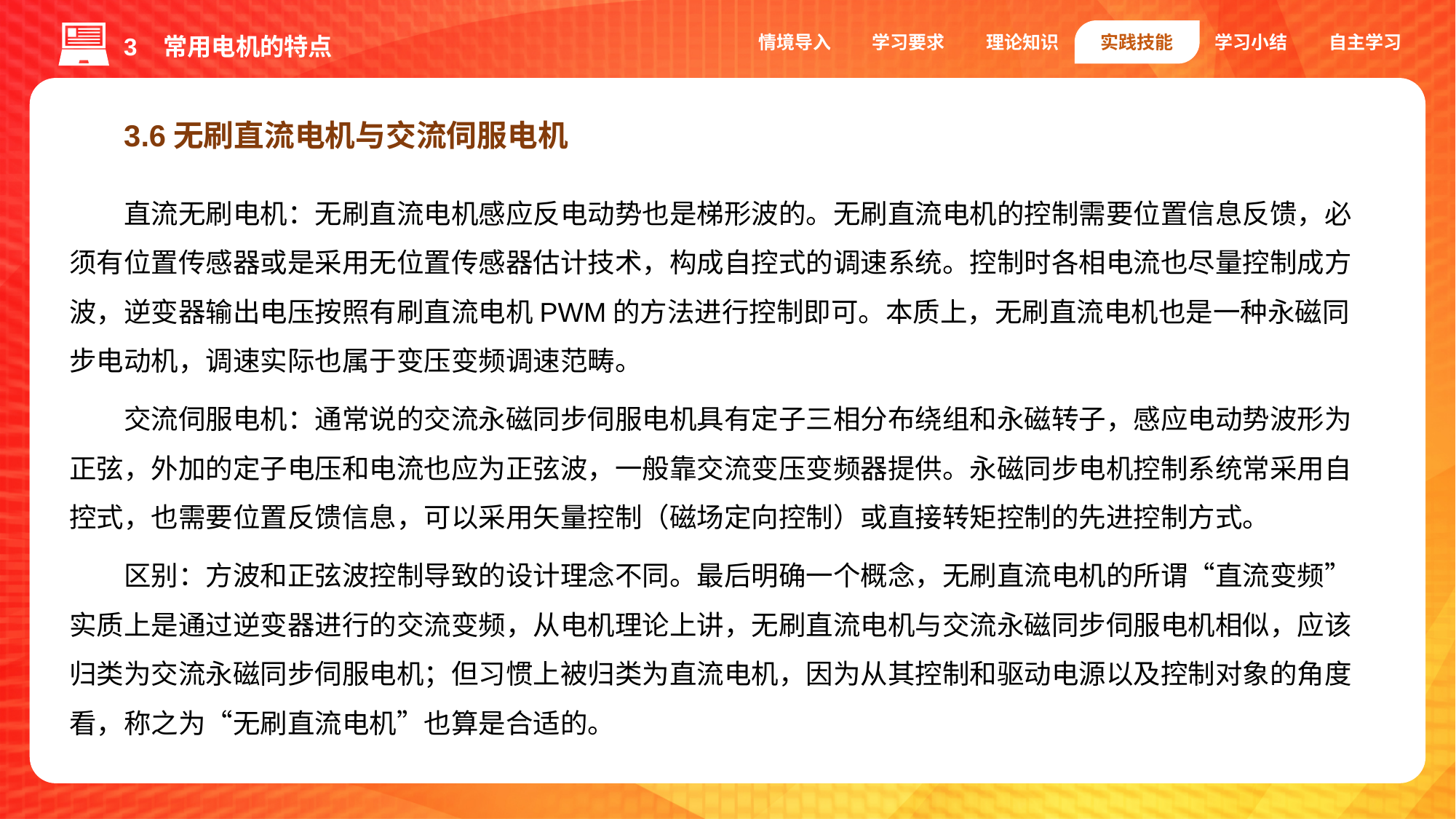

情境导入
学习要求
理论知识
实践技能
学习小结
自主学习

3   常用电机的特点
3.6无刷直流电机与交流伺服电机
直流无刷电机：无刷直流电机感应反电动势也是梯形波的。无刷直流电机的控制需要位置信息反馈，必须有位置传感器或是采用无位置传感器估计技术，构成自控式的调速系统。控制时各相电流也尽量控制成方波，逆变器输出电压按照有刷直流电机PWM的方法进行控制即可。本质上，无刷直流电机也是一种永磁同步电动机，调速实际也属于变压变频调速范畴。
交流伺服电机：通常说的交流永磁同步伺服电机具有定子三相分布绕组和永磁转子，感应电动势波形为正弦，外加的定子电压和电流也应为正弦波，一般靠交流变压变频器提供。永磁同步电机控制系统常采用自控式，也需要位置反馈信息，可以采用矢量控制（磁场定向控制）或直接转矩控制的先进控制方式。
区别：方波和正弦波控制导致的设计理念不同。最后明确一个概念，无刷直流电机的所谓“直流变频”实质上是通过逆变器进行的交流变频，从电机理论上讲，无刷直流电机与交流永磁同步伺服电机相似，应该归类为交流永磁同步伺服电机；但习惯上被归类为直流电机，因为从其控制和驱动电源以及控制对象的角度看，称之为“无刷直流电机”也算是合适的。